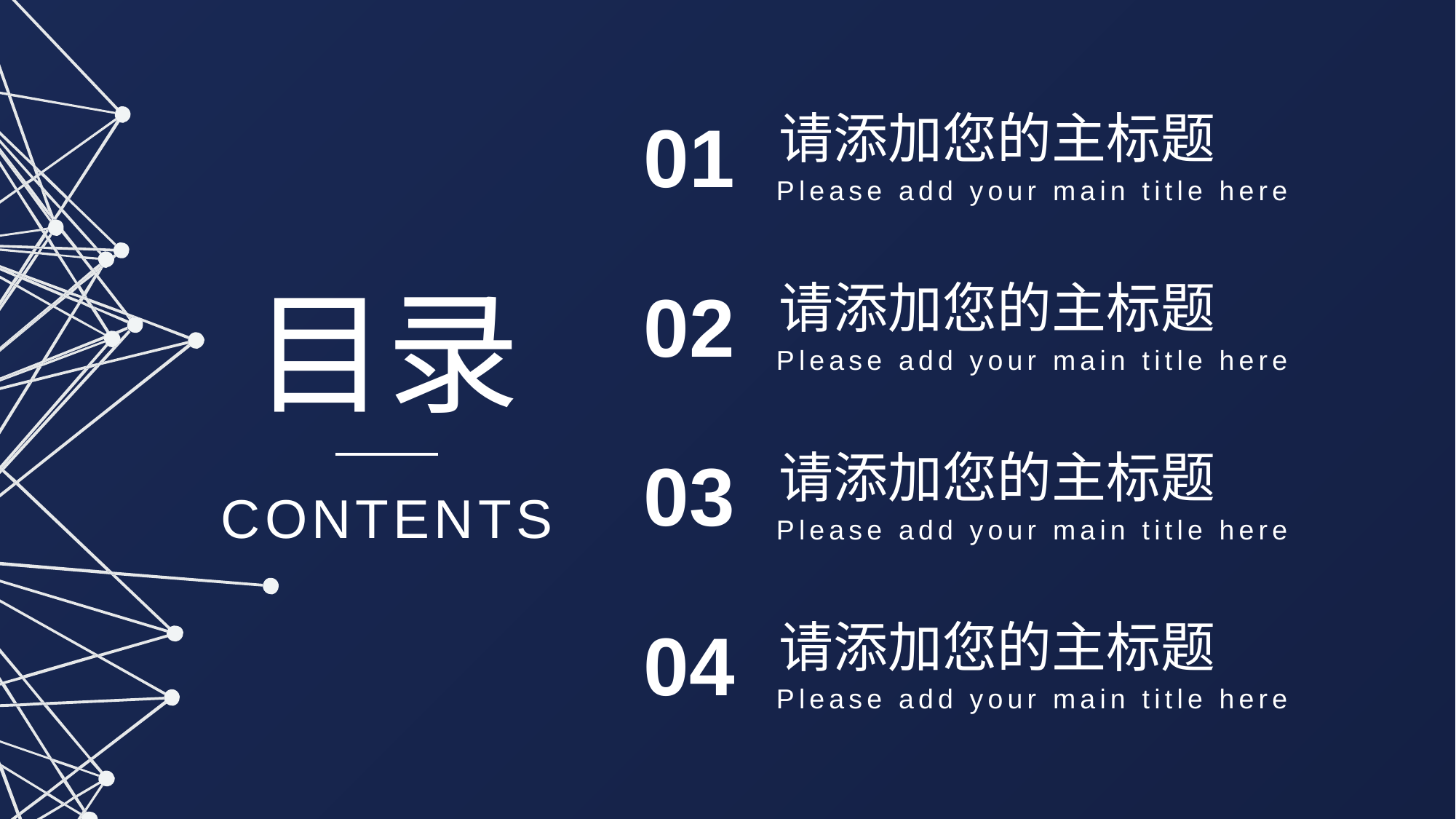

请添加您的主标题
Please add your main title here
01
目录
请添加您的主标题
Please add your main title here
02
请添加您的主标题
Please add your main title here
03
CONTENTS
请添加您的主标题
Please add your main title here
04